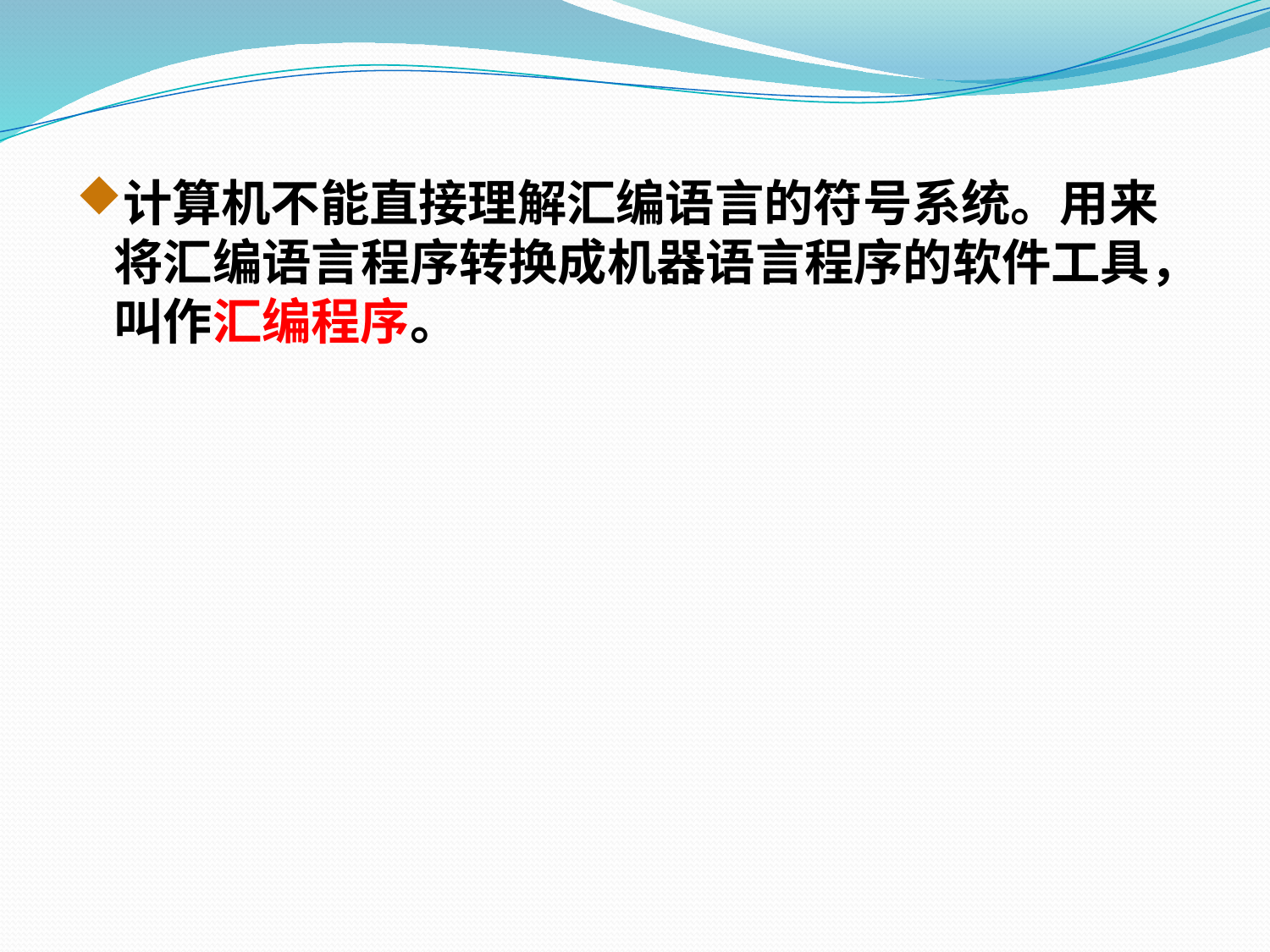

计算机不能直接理解汇编语言的符号系统。用来将汇编语言程序转换成机器语言程序的软件工具，叫作汇编程序。